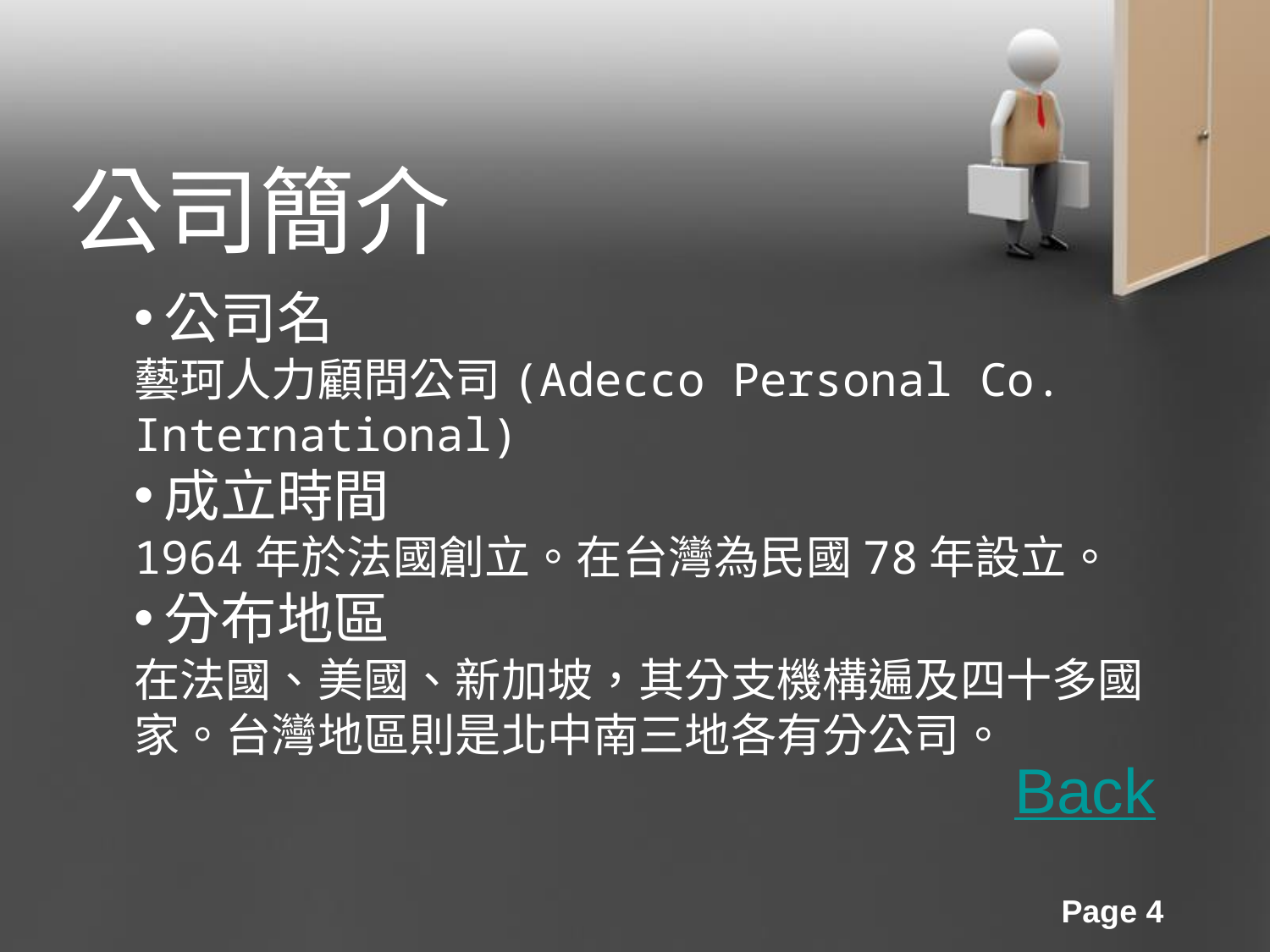

公司簡介
公司名
藝珂人力顧問公司(Adecco Personal Co.  International)
成立時間
1964年於法國創立。在台灣為民國78年設立。
分布地區
在法國、美國、新加坡，其分支機構遍及四十多國家。台灣地區則是北中南三地各有分公司。
Back